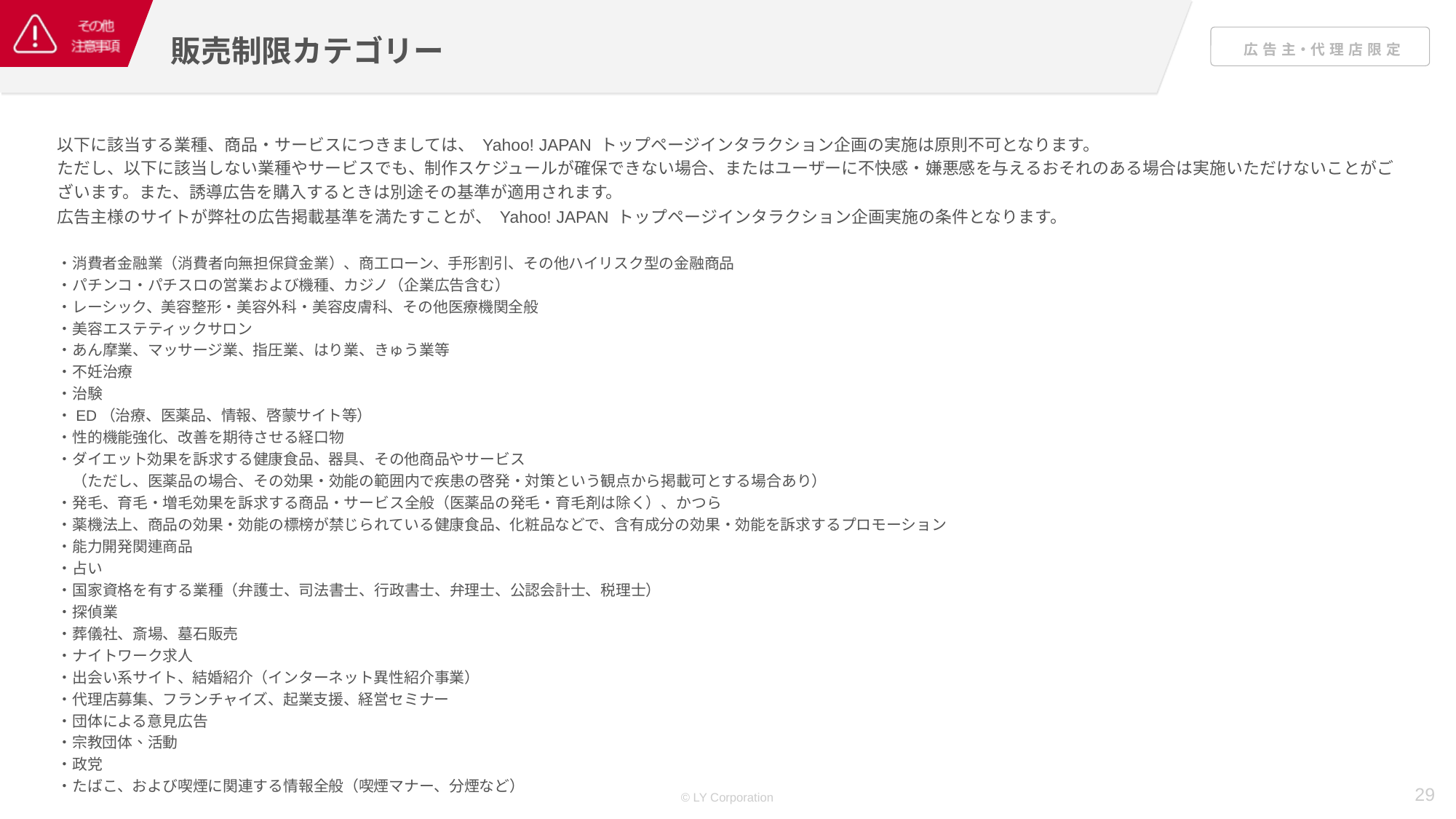

販売制限カテゴリー
以下に該当する業種、商品・サービスにつきましては、 Yahoo! JAPAN トップページインタラクション企画の実施は原則不可となります。
ただし、以下に該当しない業種やサービスでも、制作スケジュールが確保できない場合、またはユーザーに不快感・嫌悪感を与えるおそれのある場合は実施いただけないことがございます。また、誘導広告を購入するときは別途その基準が適用されます。
広告主様のサイトが弊社の広告掲載基準を満たすことが、 Yahoo! JAPAN トップページインタラクション企画実施の条件となります。

・消費者金融業（消費者向無担保貸金業）、商工ローン、手形割引、その他ハイリスク型の金融商品
・パチンコ・パチスロの営業および機種、カジノ（企業広告含む）
・レーシック、美容整形・美容外科・美容皮膚科、その他医療機関全般
・美容エステティックサロン
・あん摩業、マッサージ業、指圧業、はり業、きゅう業等
・不妊治療
・治験
・ED（治療、医薬品、情報、啓蒙サイト等）
・性的機能強化、改善を期待させる経口物
・ダイエット効果を訴求する健康食品、器具、その他商品やサービス
　（ただし、医薬品の場合、その効果・効能の範囲内で疾患の啓発・対策という観点から掲載可とする場合あり）
・発毛、育毛・増毛効果を訴求する商品・サービス全般（医薬品の発毛・育毛剤は除く）、かつら
・薬機法上、商品の効果・効能の標榜が禁じられている健康食品、化粧品などで、含有成分の効果・効能を訴求するプロモーション
・能力開発関連商品
・占い
・国家資格を有する業種（弁護士、司法書士、行政書士、弁理士、公認会計士、税理士）
・探偵業
・葬儀社、斎場、墓石販売
・ナイトワーク求人
・出会い系サイト、結婚紹介（インターネット異性紹介事業）
・代理店募集、フランチャイズ、起業支援、経営セミナー
・団体による意見広告
・宗教団体、活動
・政党
・たばこ、および喫煙に関連する情報全般（喫煙マナー、分煙など）